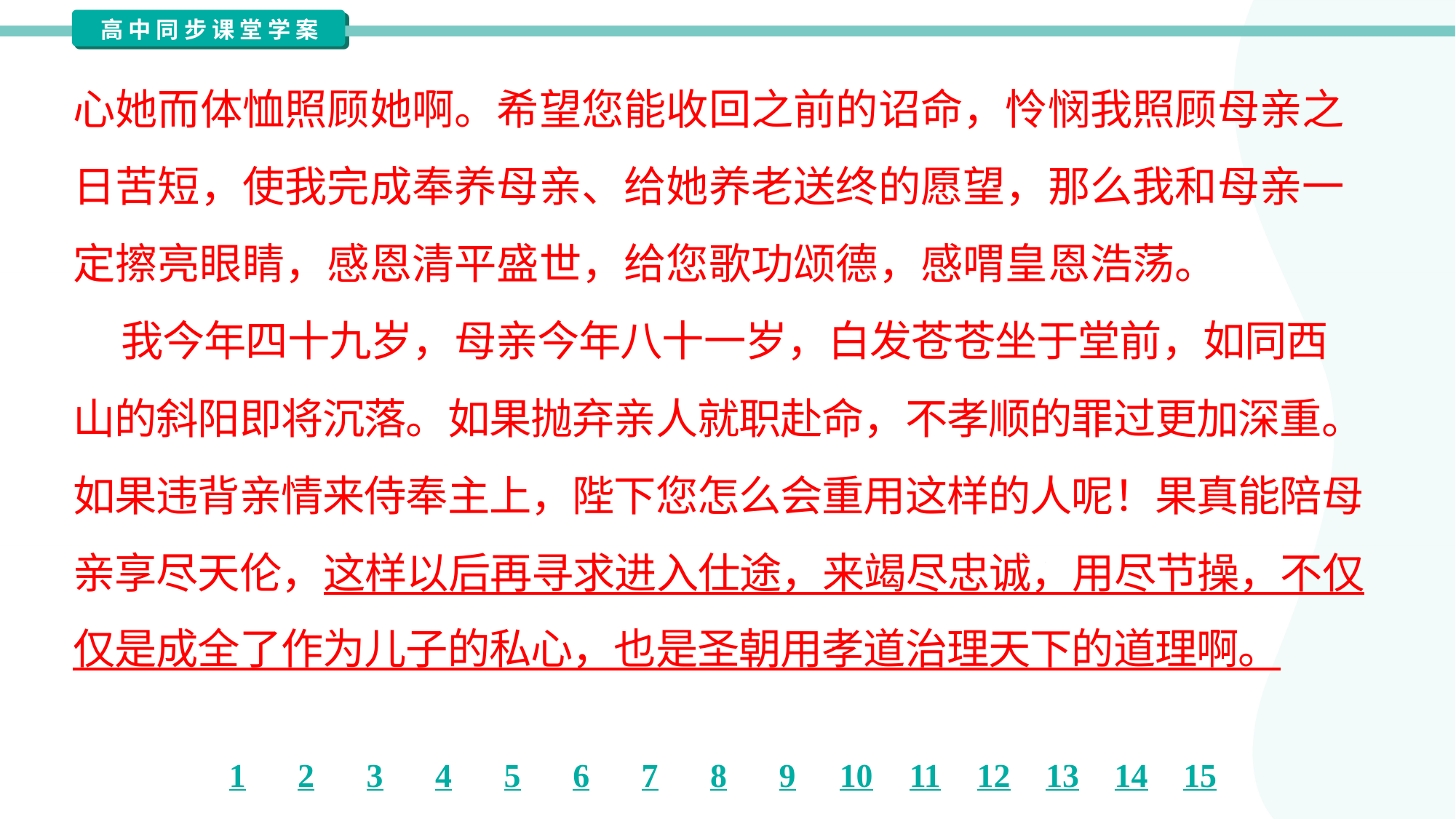

心她而体恤照顾她啊。希望您能收回之前的诏命，怜悯我照顾母亲之
日苦短，使我完成奉养母亲、给她养老送终的愿望，那么我和母亲一
定擦亮眼睛，感恩清平盛世，给您歌功颂德，感喟皇恩浩荡。
    我今年四十九岁，母亲今年八十一岁，白发苍苍坐于堂前，如同西
山的斜阳即将沉落。如果抛弃亲人就职赴命，不孝顺的罪过更加深重。
如果违背亲情来侍奉主上，陛下您怎么会重用这样的人呢！果真能陪母
亲享尽天伦，这样以后再寻求进入仕途，来竭尽忠诚，用尽节操，不仅
仅是成全了作为儿子的私心，也是圣朝用孝道治理天下的道理啊。